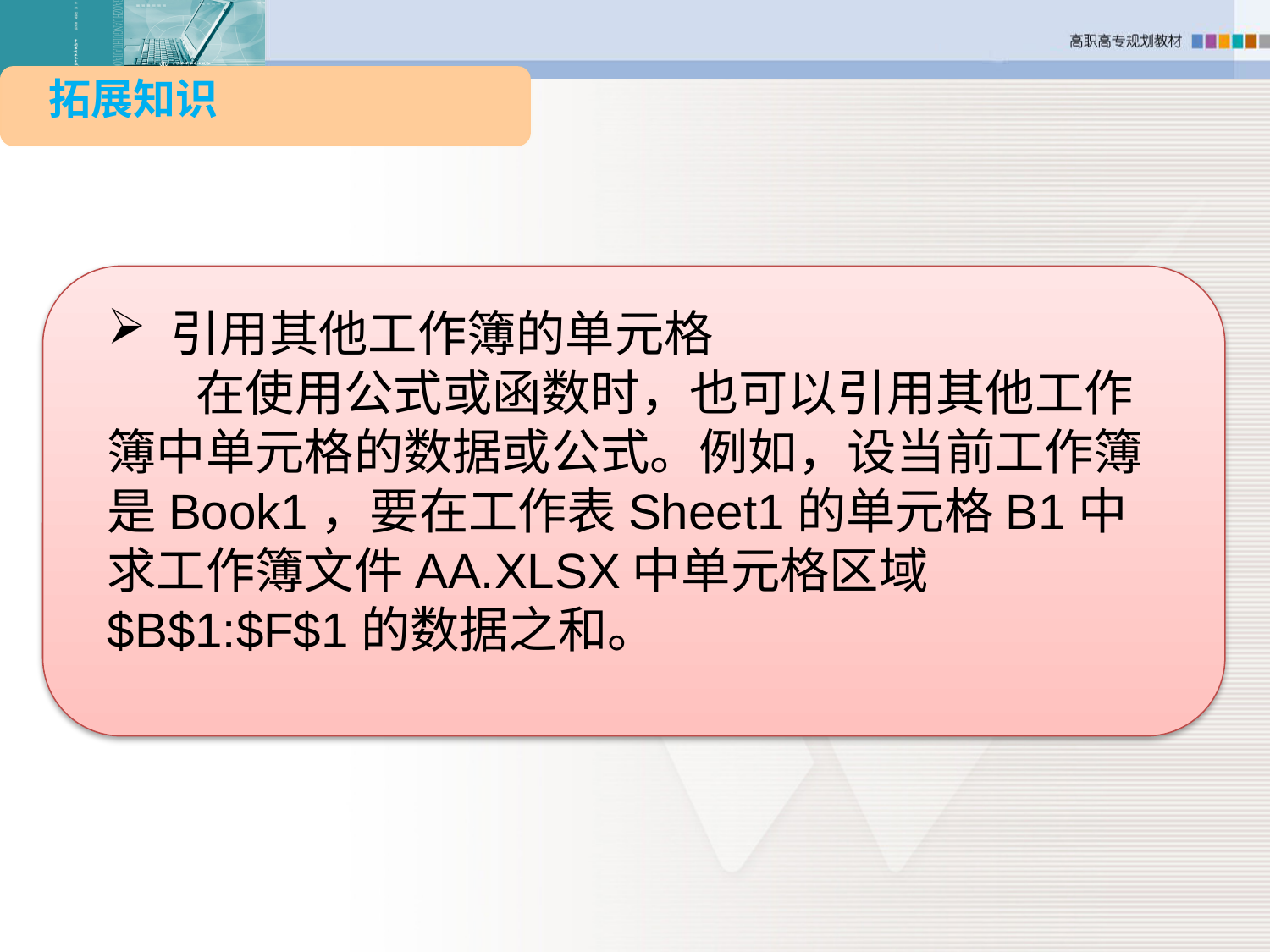

拓展知识

引用其他工作簿的单元格
       在使用公式或函数时，也可以引用其他工作簿中单元格的数据或公式。例如，设当前工作簿是Book1，要在工作表Sheet1的单元格B1中求工作簿文件AA.XLSX中单元格区域$B$1:$F$1的数据之和。